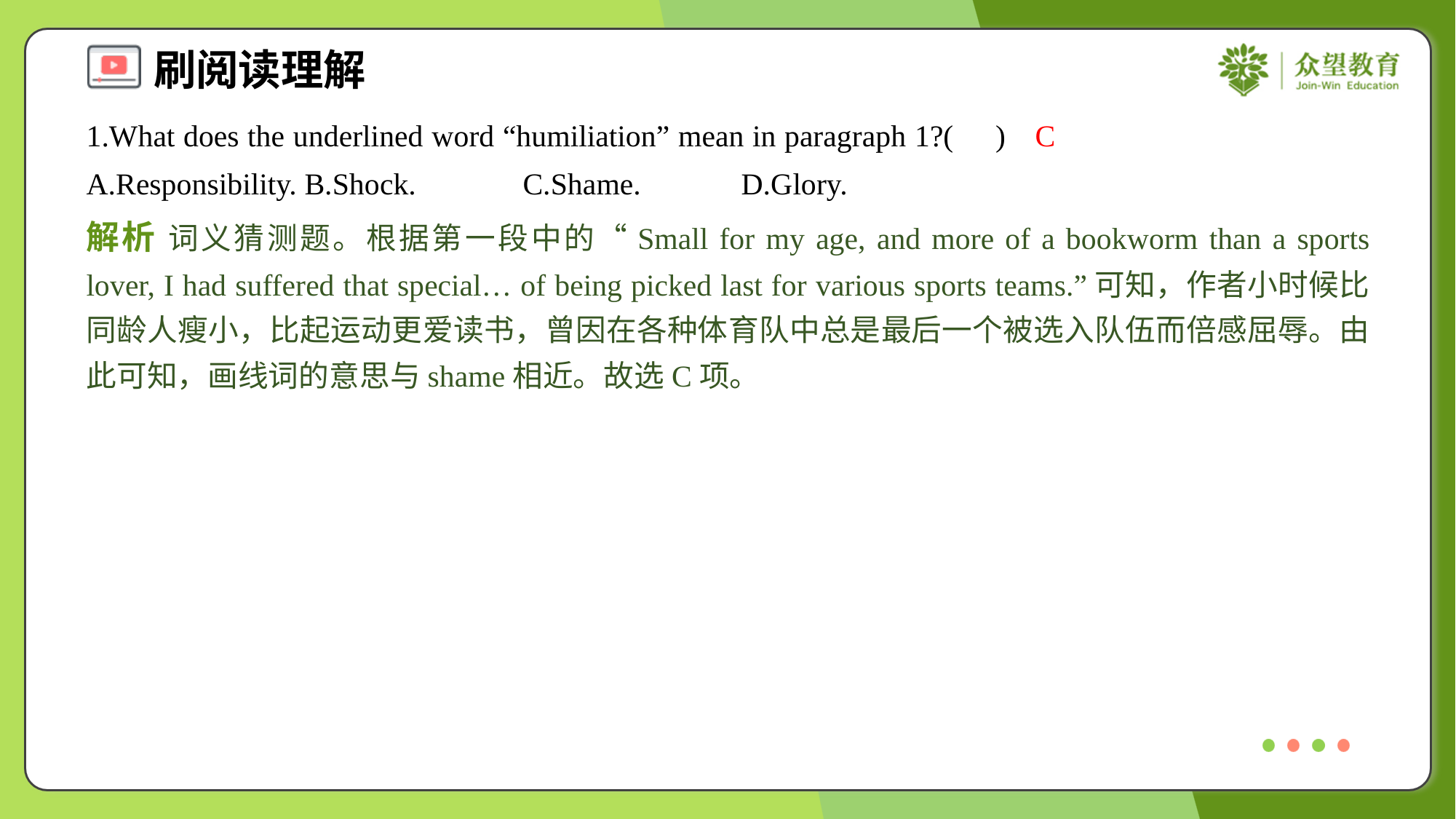

1.What does the underlined word “humiliation” mean in paragraph 1?(     )
C
A.Responsibility.	B.Shock.	C.Shame.	D.Glory.
解析 词义猜测题。根据第一段中的“Small for my age, and more of a bookworm than a sports lover, I had suffered that special… of being picked last for various sports teams.”可知，作者小时候比同龄人瘦小，比起运动更爱读书，曾因在各种体育队中总是最后一个被选入队伍而倍感屈辱。由此可知，画线词的意思与shame相近。故选C项。